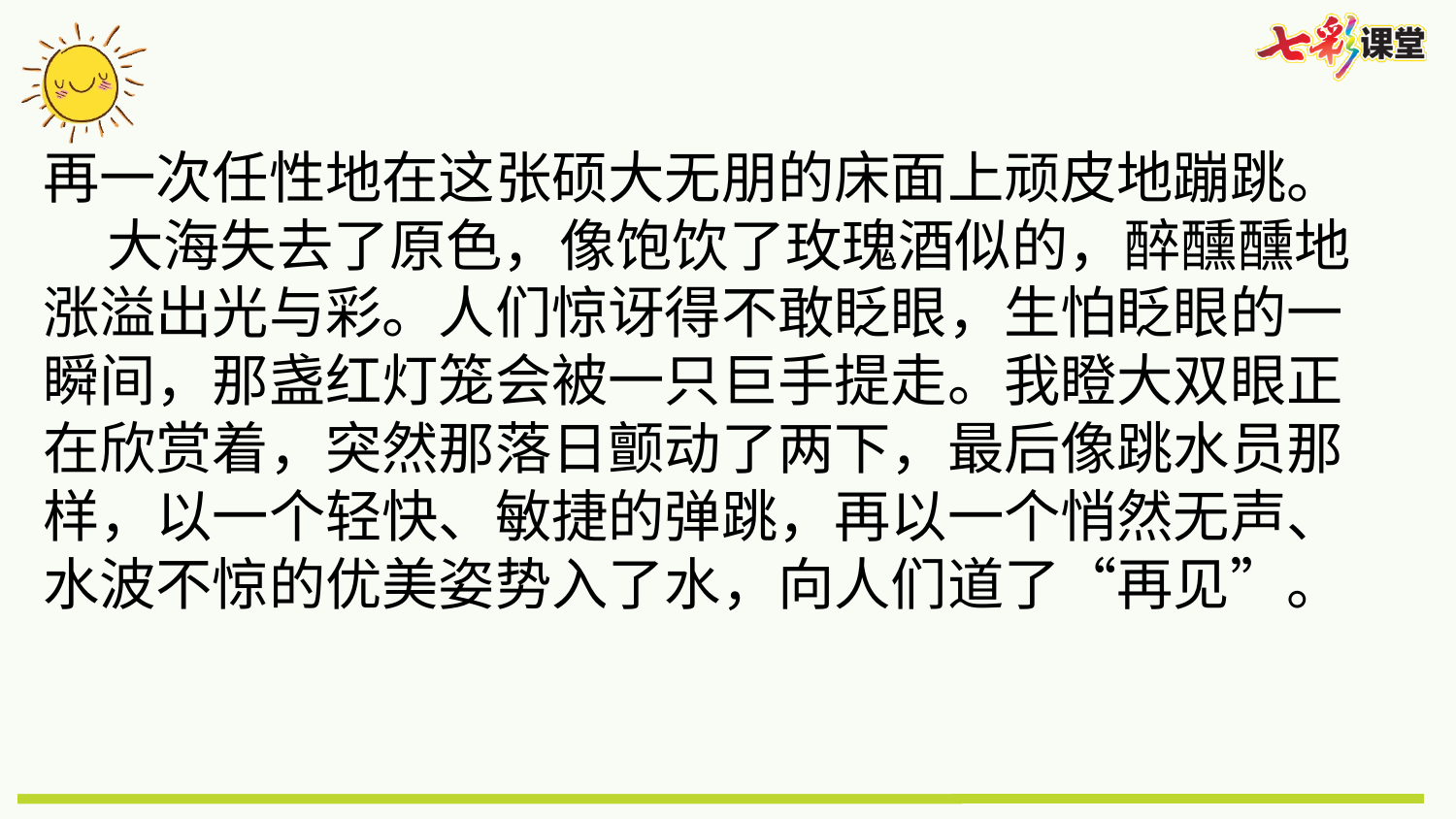

再一次任性地在这张硕大无朋的床面上顽皮地蹦跳。
    大海失去了原色，像饱饮了玫瑰酒似的，醉醺醺地涨溢出光与彩。人们惊讶得不敢眨眼，生怕眨眼的一瞬间，那盏红灯笼会被一只巨手提走。我瞪大双眼正在欣赏着，突然那落日颤动了两下，最后像跳水员那样，以一个轻快、敏捷的弹跳，再以一个悄然无声、水波不惊的优美姿势入了水，向人们道了“再见”。